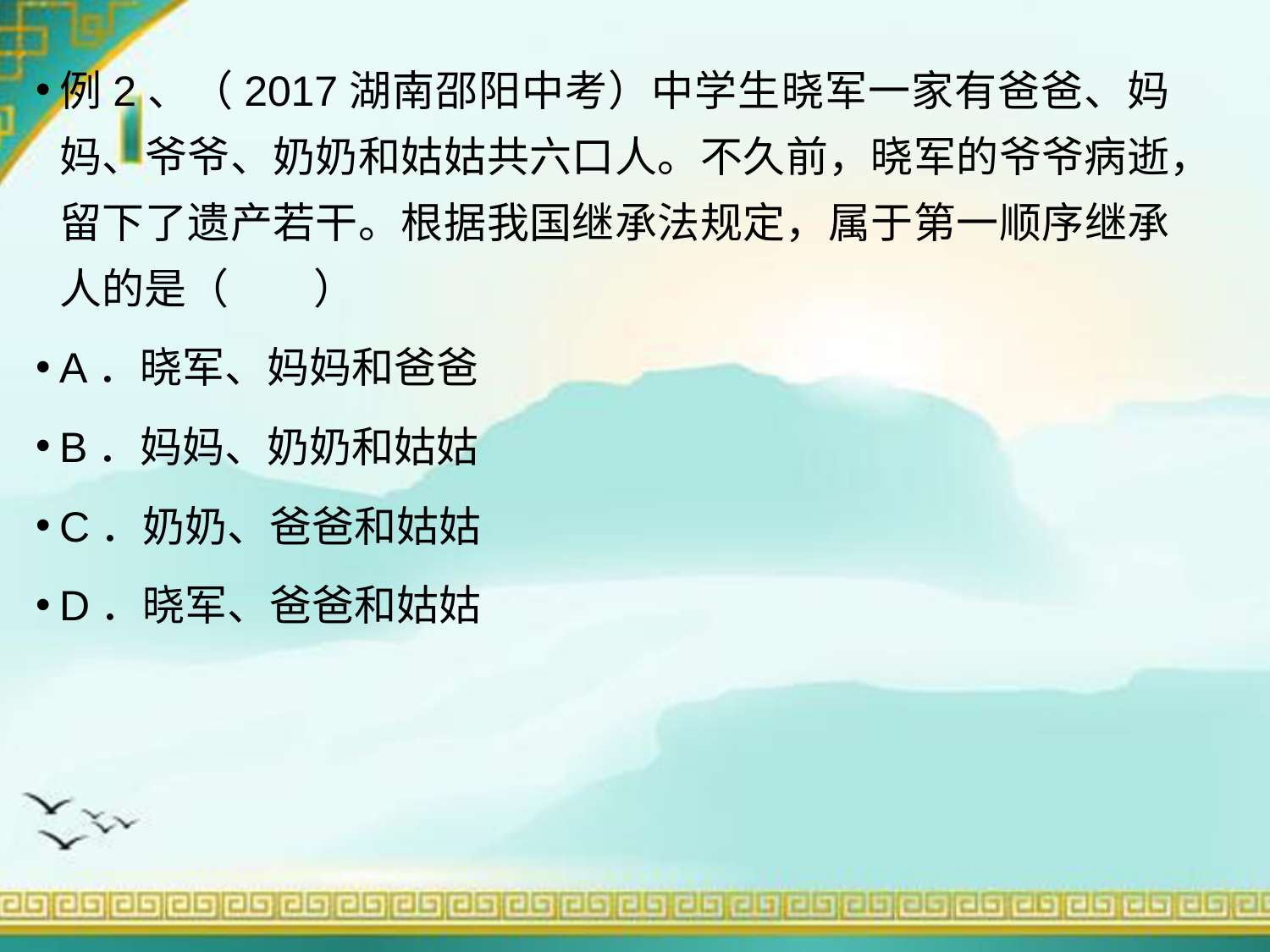

例2、（2017湖南邵阳中考）中学生晓军一家有爸爸、妈妈、爷爷、奶奶和姑姑共六口人。不久前，晓军的爷爷病逝，留下了遗产若干。根据我国继承法规定，属于第一顺序继承人的是（　　）
A．晓军、妈妈和爸爸
B．妈妈、奶奶和姑姑
C．奶奶、爸爸和姑姑
D．晓军、爸爸和姑姑